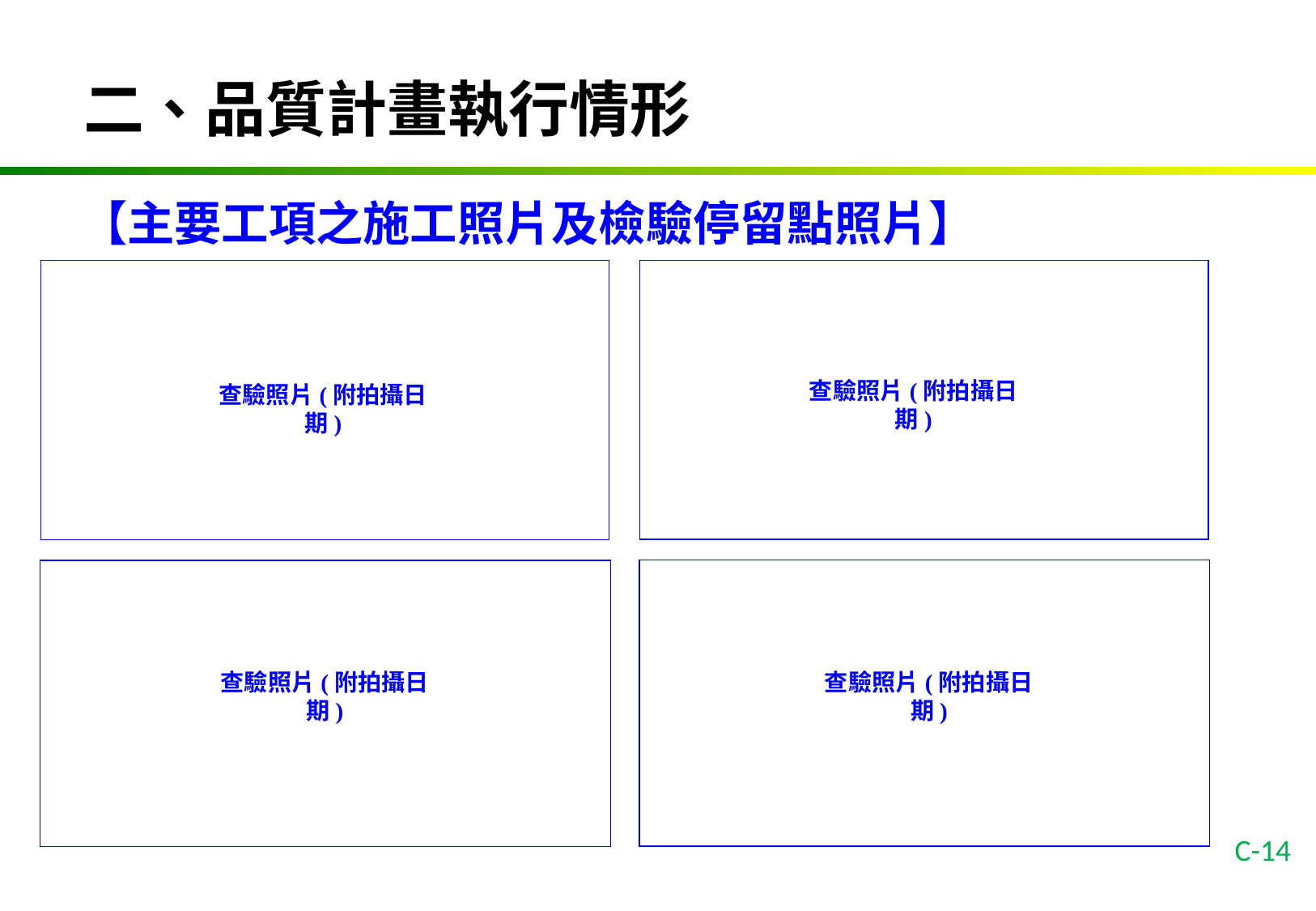

二、品質計畫執行情形

【主要工項之施工照片及檢驗停留點照片】

查驗照片(附拍攝日期)
查驗照片(附拍攝日期)

查驗照片(附拍攝日期)
查驗照片(附拍攝日期)
C-14